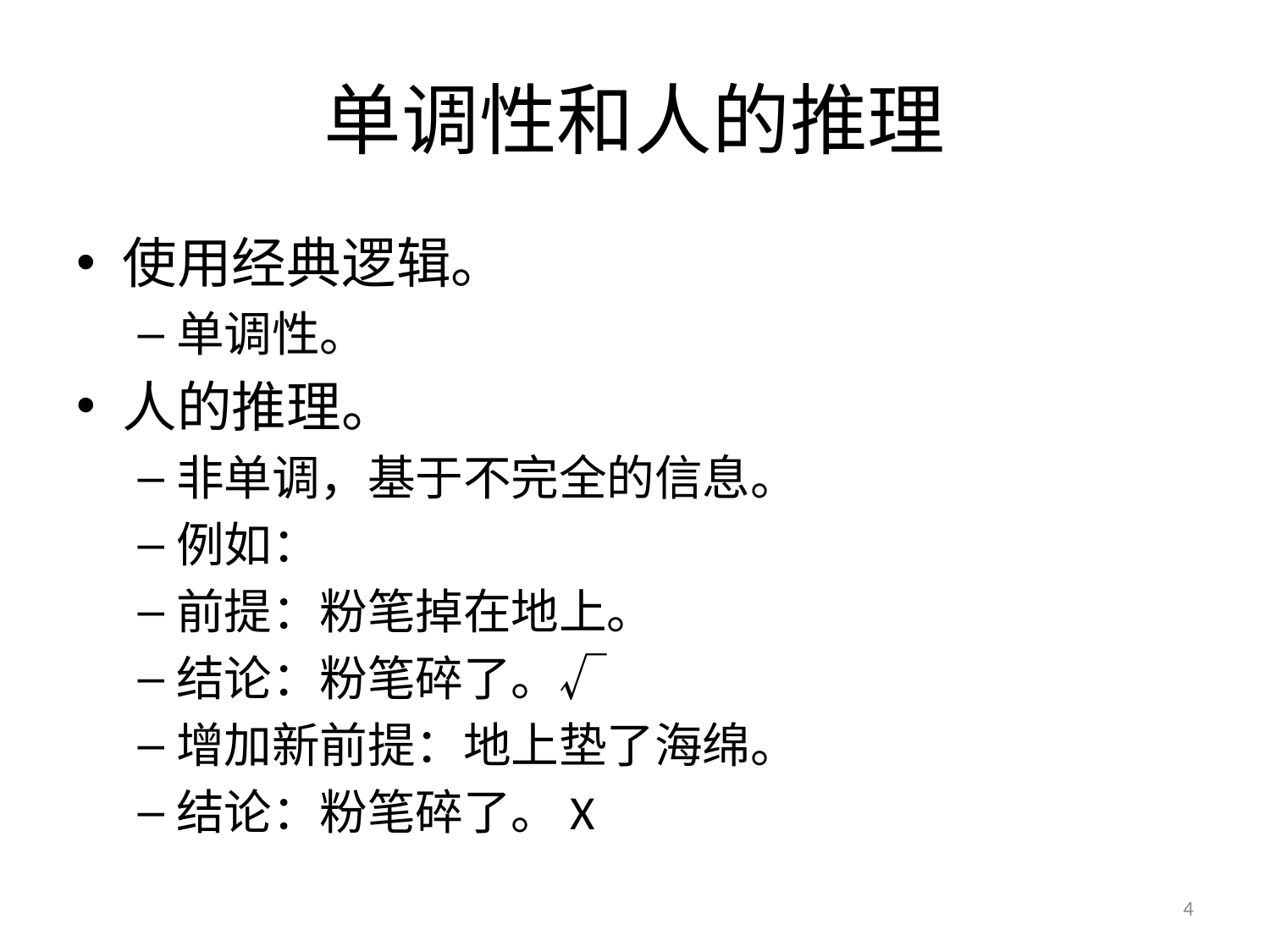

# 单调性和人的推理
使用经典逻辑。
单调性。
人的推理。
非单调，基于不完全的信息。
例如：
前提：粉笔掉在地上。
结论：粉笔碎了。√
增加新前提：地上垫了海绵。
结论：粉笔碎了。X
4